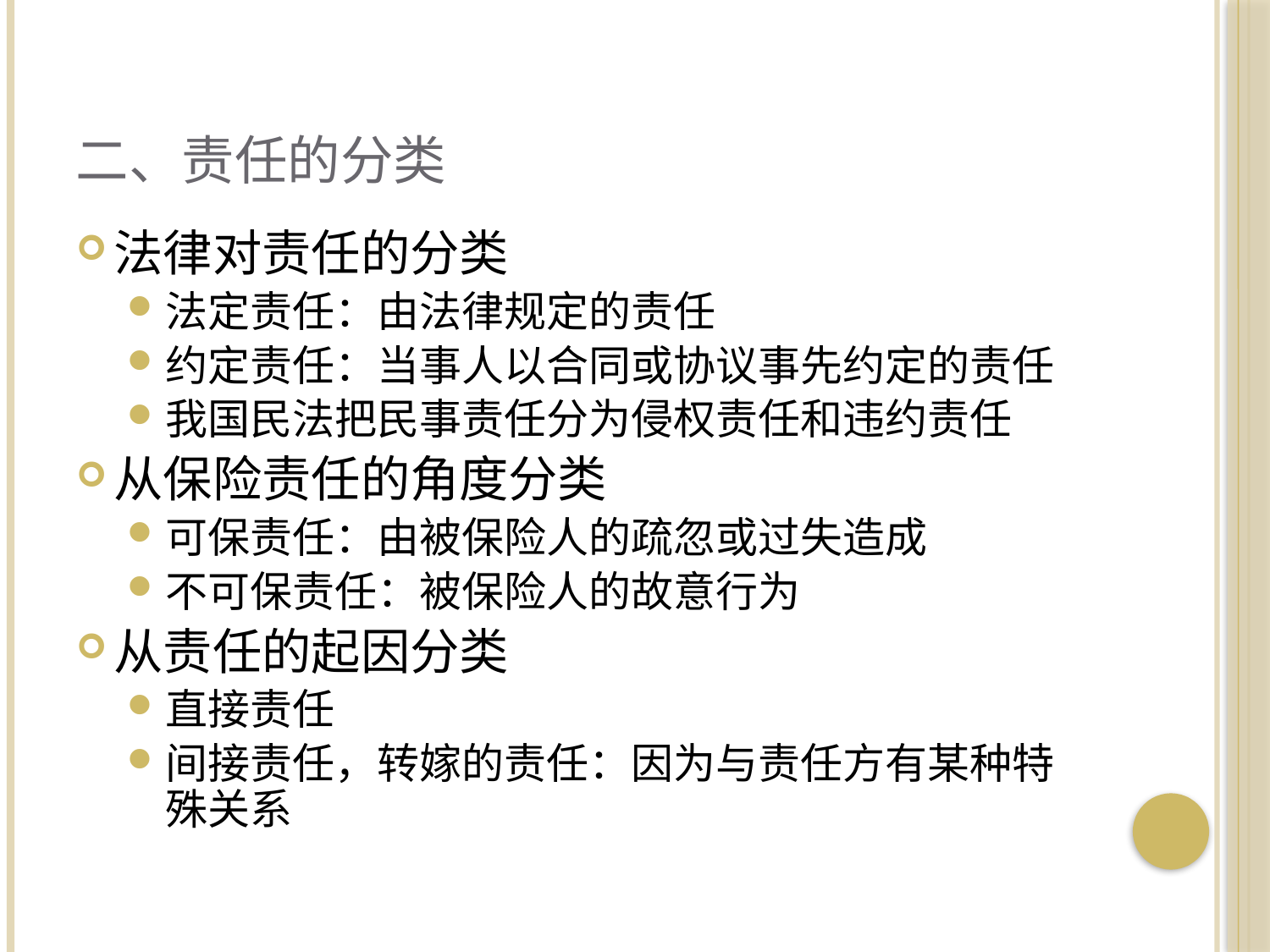

# 二、责任的分类
法律对责任的分类
法定责任：由法律规定的责任
约定责任：当事人以合同或协议事先约定的责任
我国民法把民事责任分为侵权责任和违约责任
从保险责任的角度分类
可保责任：由被保险人的疏忽或过失造成
不可保责任：被保险人的故意行为
从责任的起因分类
直接责任
间接责任，转嫁的责任：因为与责任方有某种特殊关系